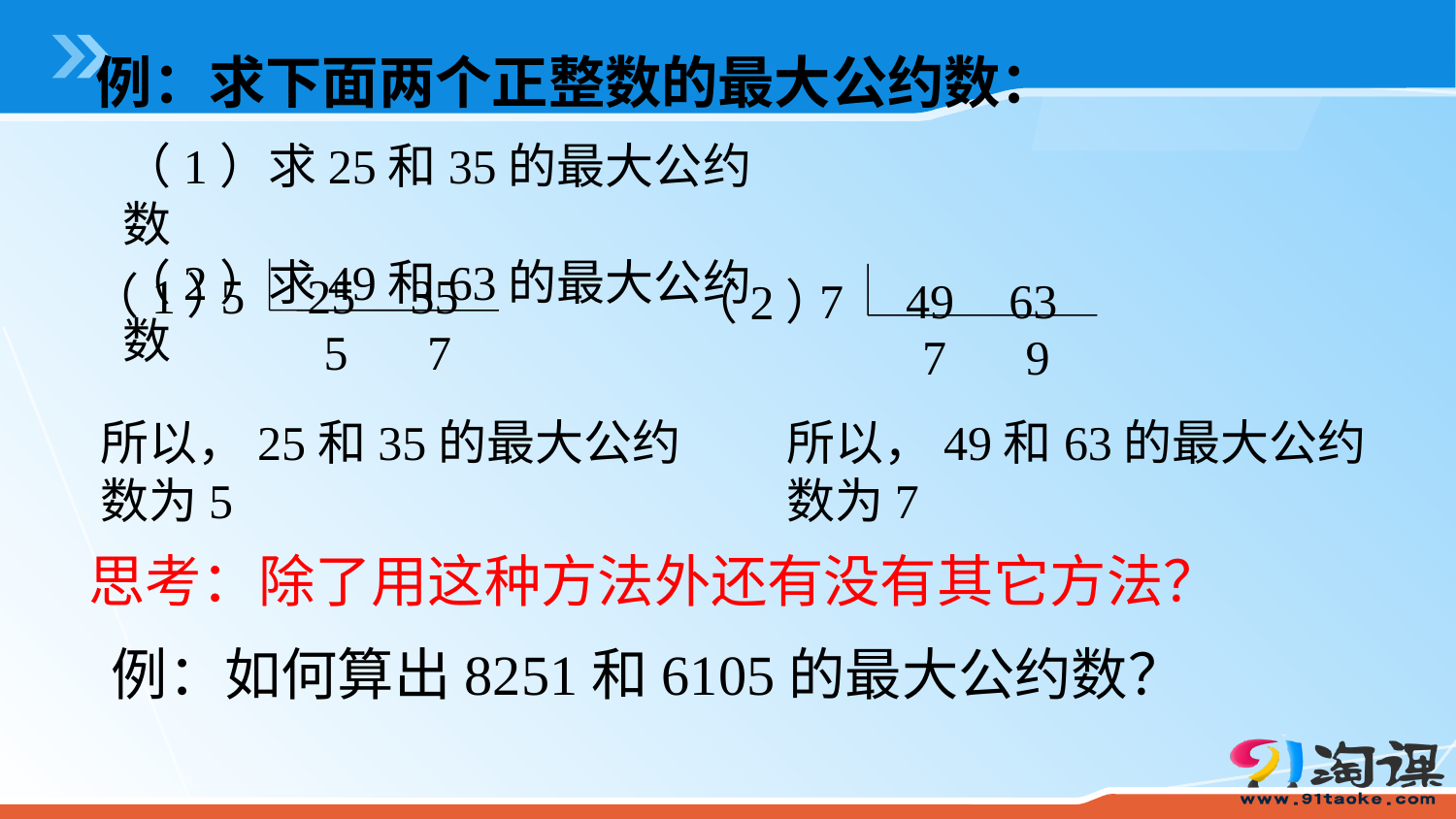

例：求下面两个正整数的最大公约数：
（1）求25和35的最大公约数
（2）求49和63的最大公约数
5
25
35
（1）

5
7
7
49
63
（2）

7
9
所以，25和35的最大公约数为5
所以，49和63的最大公约数为7
思考：除了用这种方法外还有没有其它方法？
例：如何算出8251和6105的最大公约数？